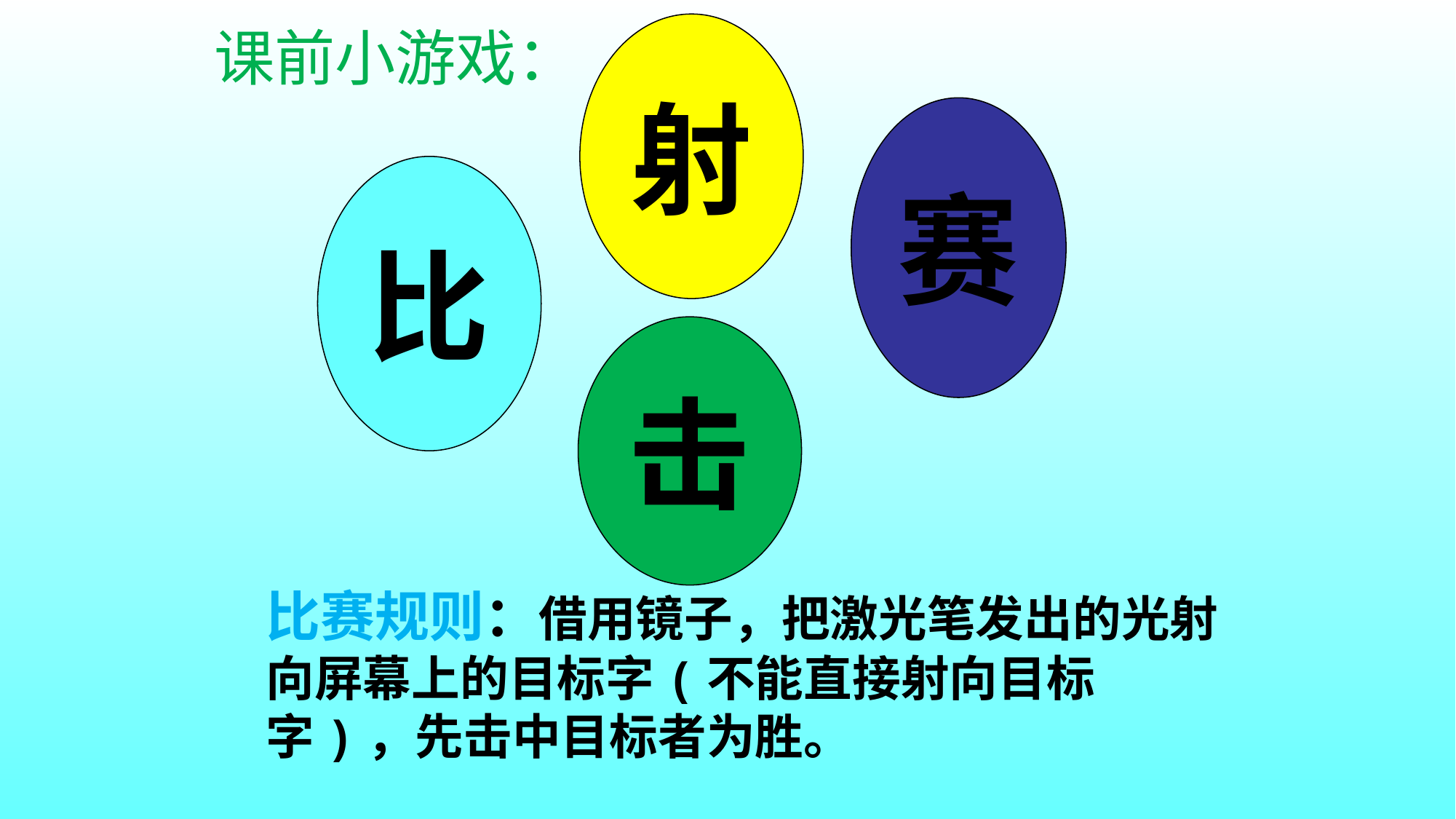

课前小游戏：
射
赛
比
击
比赛规则：借用镜子，把激光笔发出的光射向屏幕上的目标字(不能直接射向目标字)，先击中目标者为胜。